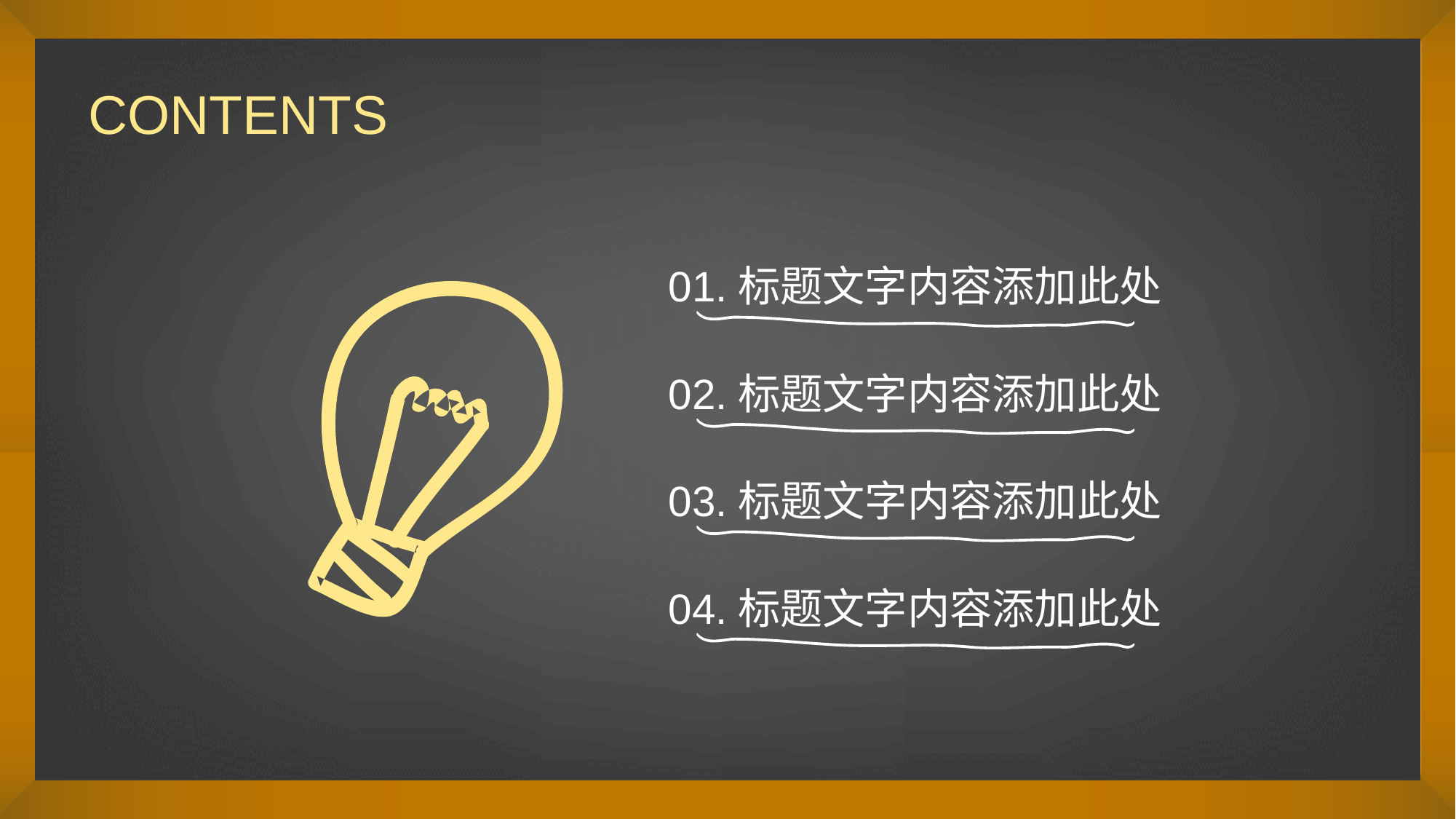

CONTENTS
01.标题文字内容添加此处

02.标题文字内容添加此处

03.标题文字内容添加此处

04.标题文字内容添加此处